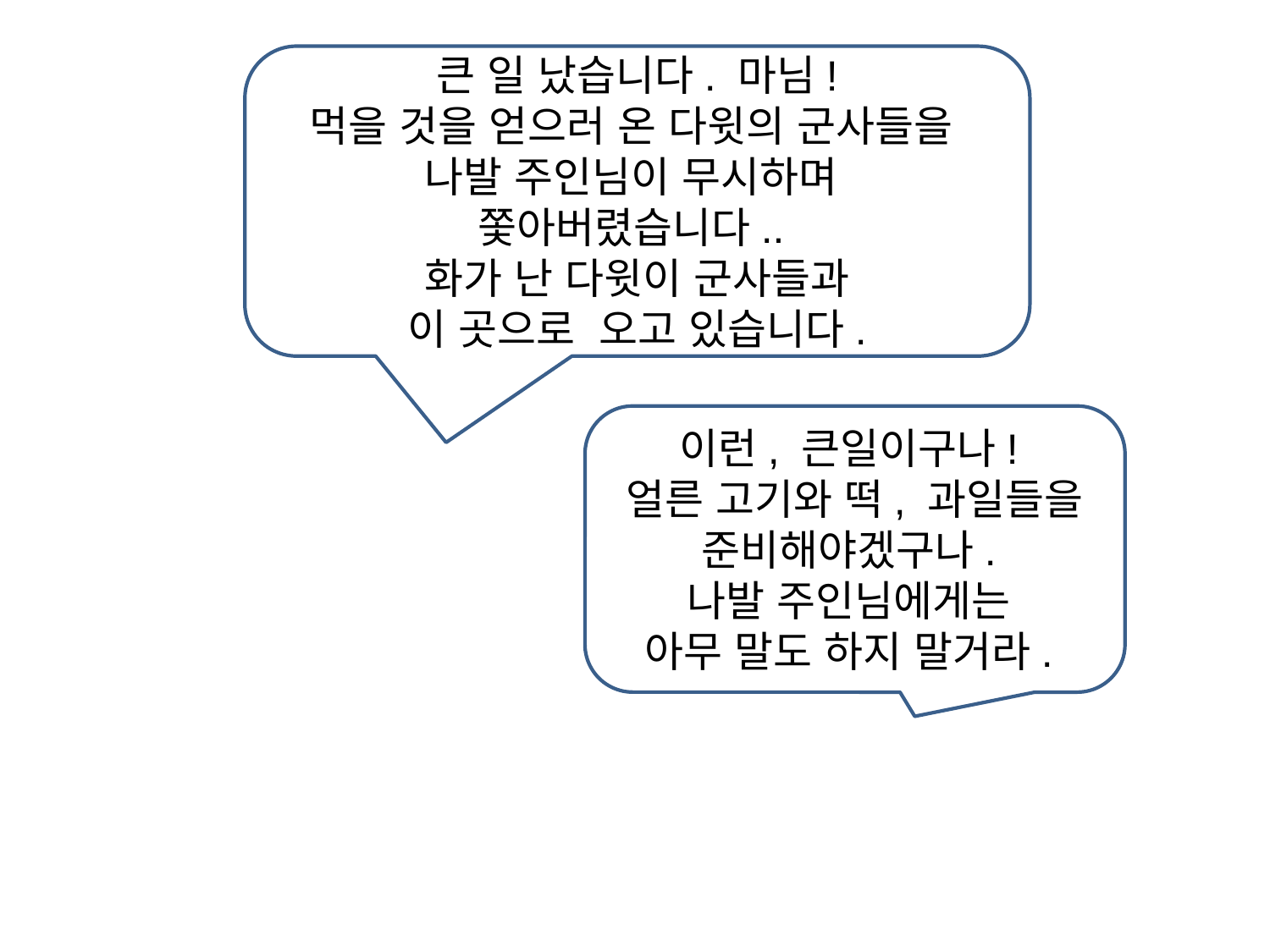

큰 일 났습니다. 마님!
먹을 것을 얻으러 온 다윗의 군사들을
나발 주인님이 무시하며
쫓아버렸습니다..
화가 난 다윗이 군사들과
이 곳으로  오고 있습니다.
이런, 큰일이구나!
얼른 고기와 떡, 과일들을 준비해야겠구나.
나발 주인님에게는
아무 말도 하지 말거라.